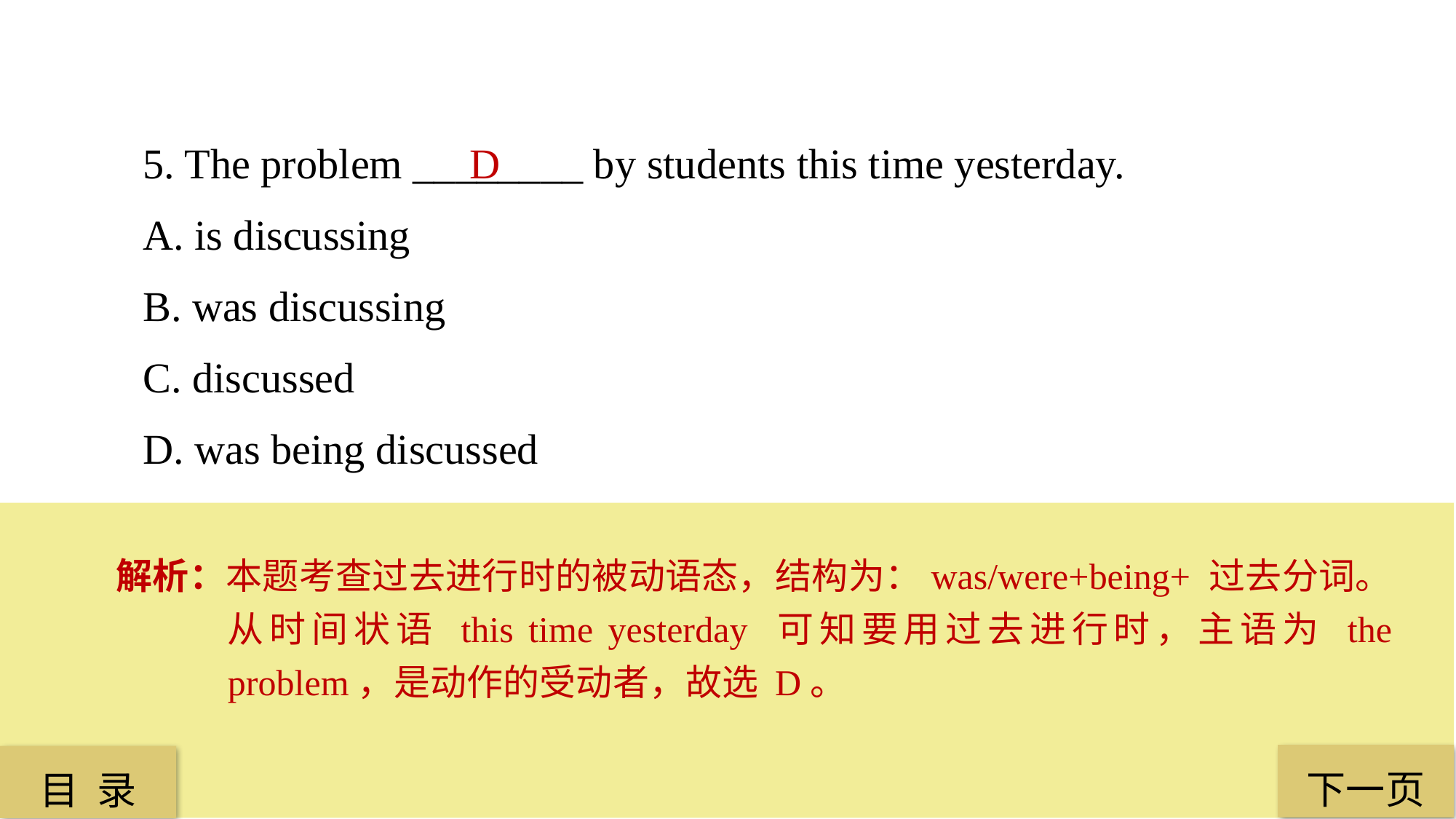

5. The problem ________ by students this time yesterday.
A. is discussing
B. was discussing
C. discussed
D. was being discussed
D
解析：本题考查过去进行时的被动语态，结构为：was/were+being+ 过去分词。从时间状语 this time yesterday 可知要用过去进行时，主语为 the problem，是动作的受动者，故选 D。